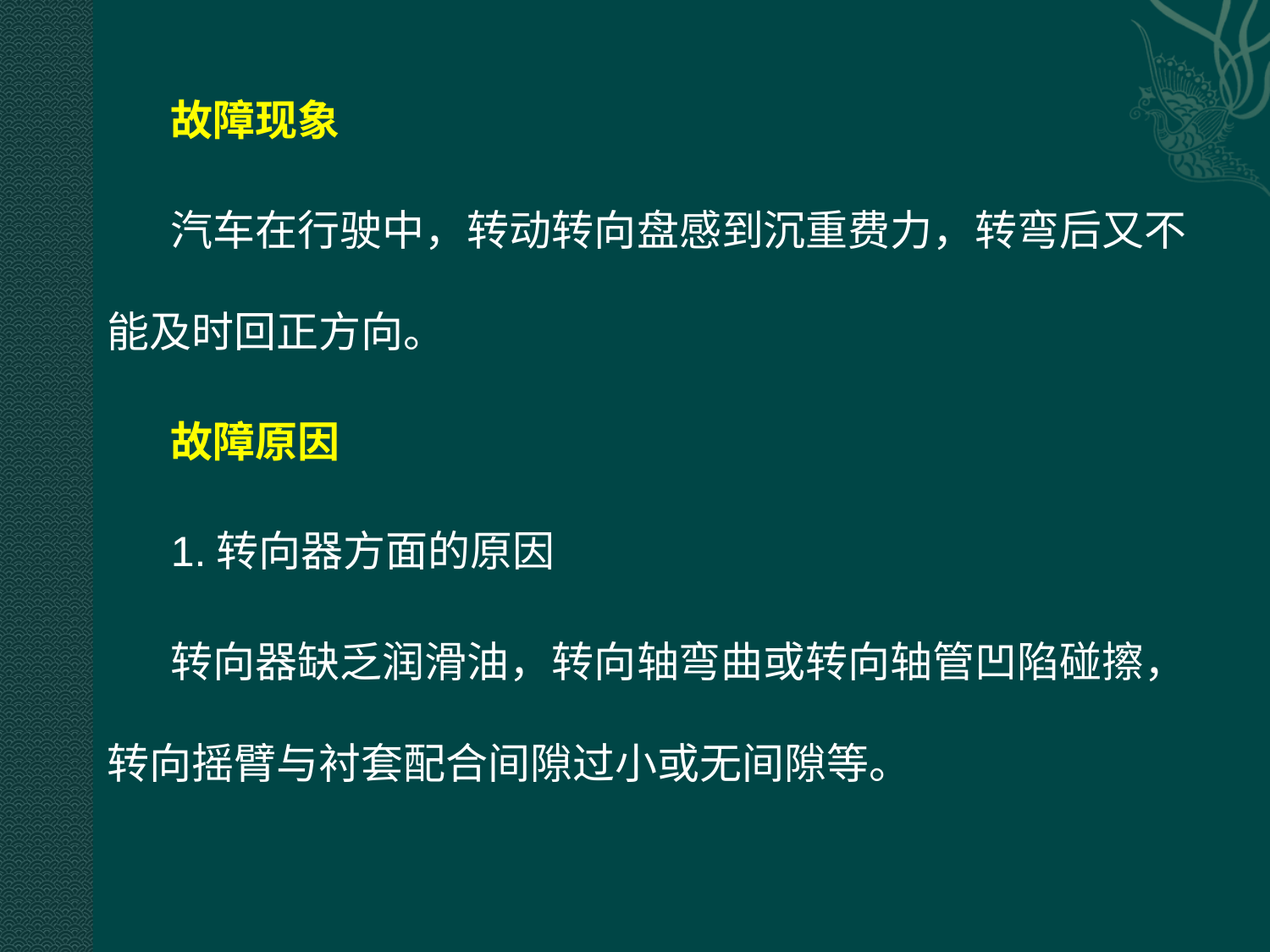

故障现象
汽车在行驶中，转动转向盘感到沉重费力，转弯后又不能及时回正方向。
故障原因
1.转向器方面的原因
转向器缺乏润滑油，转向轴弯曲或转向轴管凹陷碰擦，转向摇臂与衬套配合间隙过小或无间隙等。